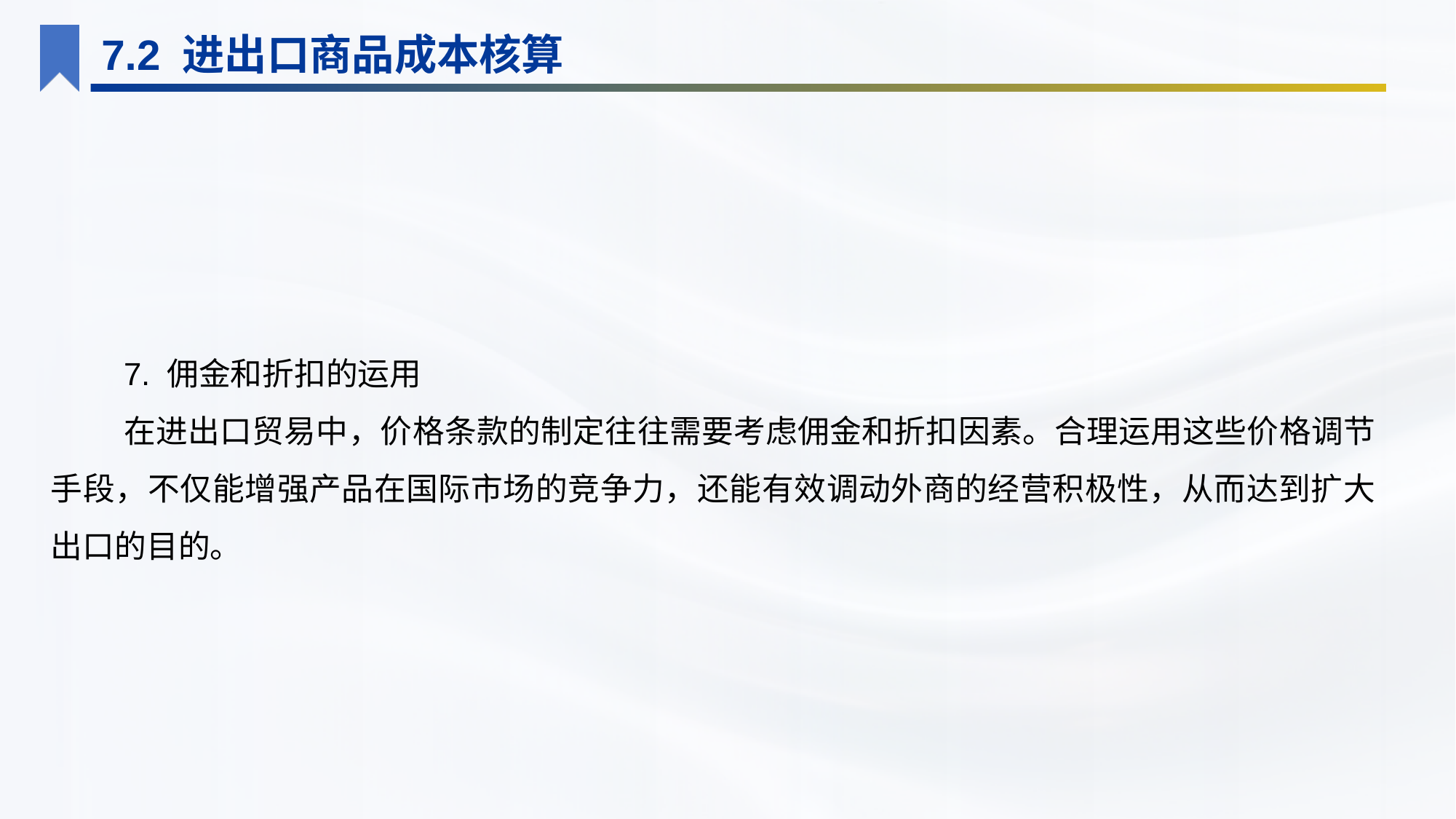

7.2 进出口商品成本核算
7. 佣金和折扣的运用
在进出口贸易中，价格条款的制定往往需要考虑佣金和折扣因素。合理运用这些价格调节手段，不仅能增强产品在国际市场的竞争力，还能有效调动外商的经营积极性，从而达到扩大出口的目的。